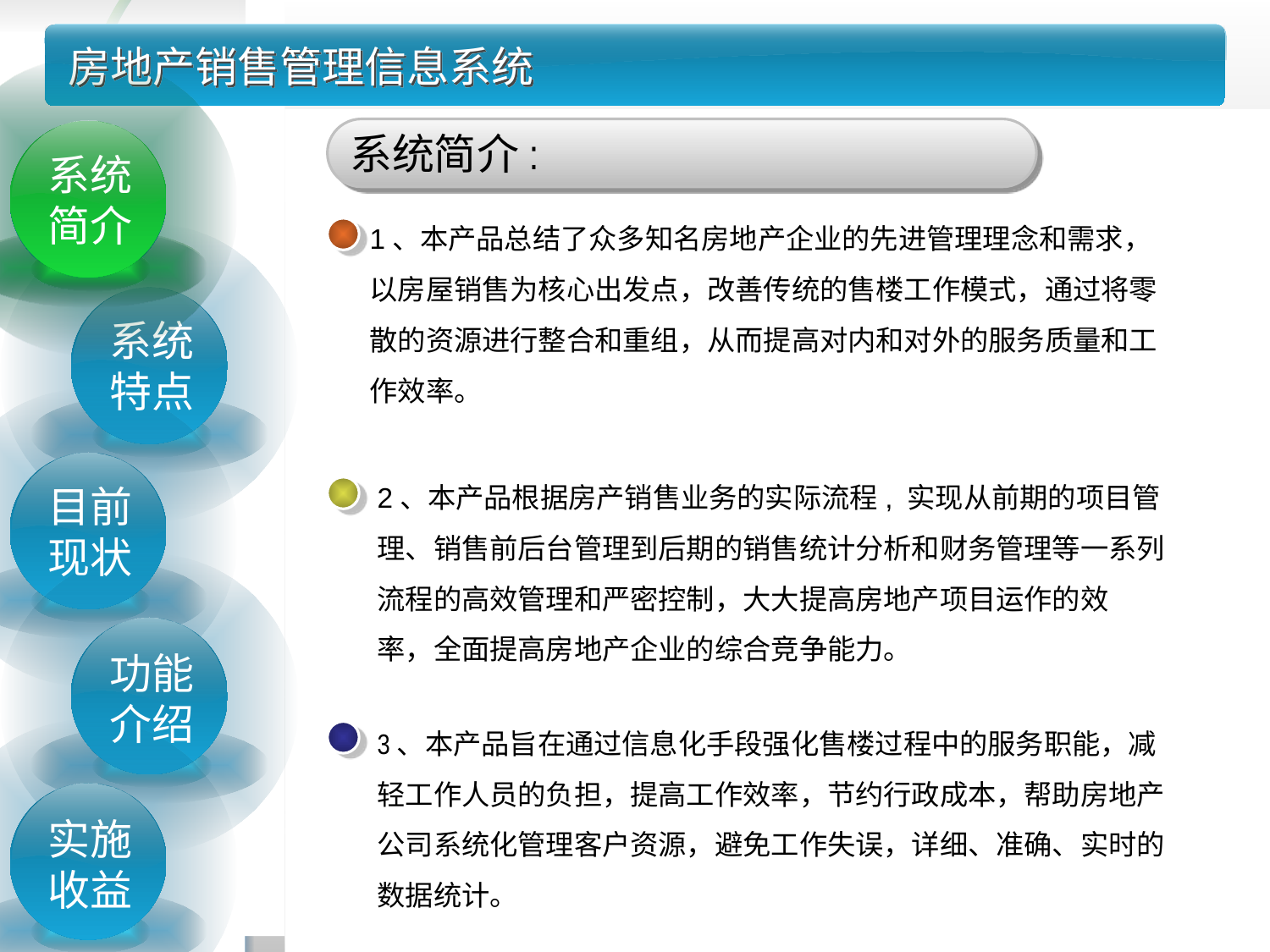

# 房地产销售管理信息系统

系统简介:
系统简介
1、本产品总结了众多知名房地产企业的先进管理理念和需求，以房屋销售为核心出发点，改善传统的售楼工作模式，通过将零散的资源进行整合和重组，从而提高对内和对外的服务质量和工作效率。

系统特点

2、本产品根据房产销售业务的实际流程, 实现从前期的项目管理、销售前后台管理到后期的销售统计分析和财务管理等一系列流程的高效管理和严密控制，大大提高房地产项目运作的效
率，全面提高房地产企业的综合竞争能力。

目前现状

功能介绍
3、本产品旨在通过信息化手段强化售楼过程中的服务职能，减轻工作人员的负担，提高工作效率，节约行政成本，帮助房地产公司系统化管理客户资源，避免工作失误，详细、准确、实时的数据统计。

实施收益